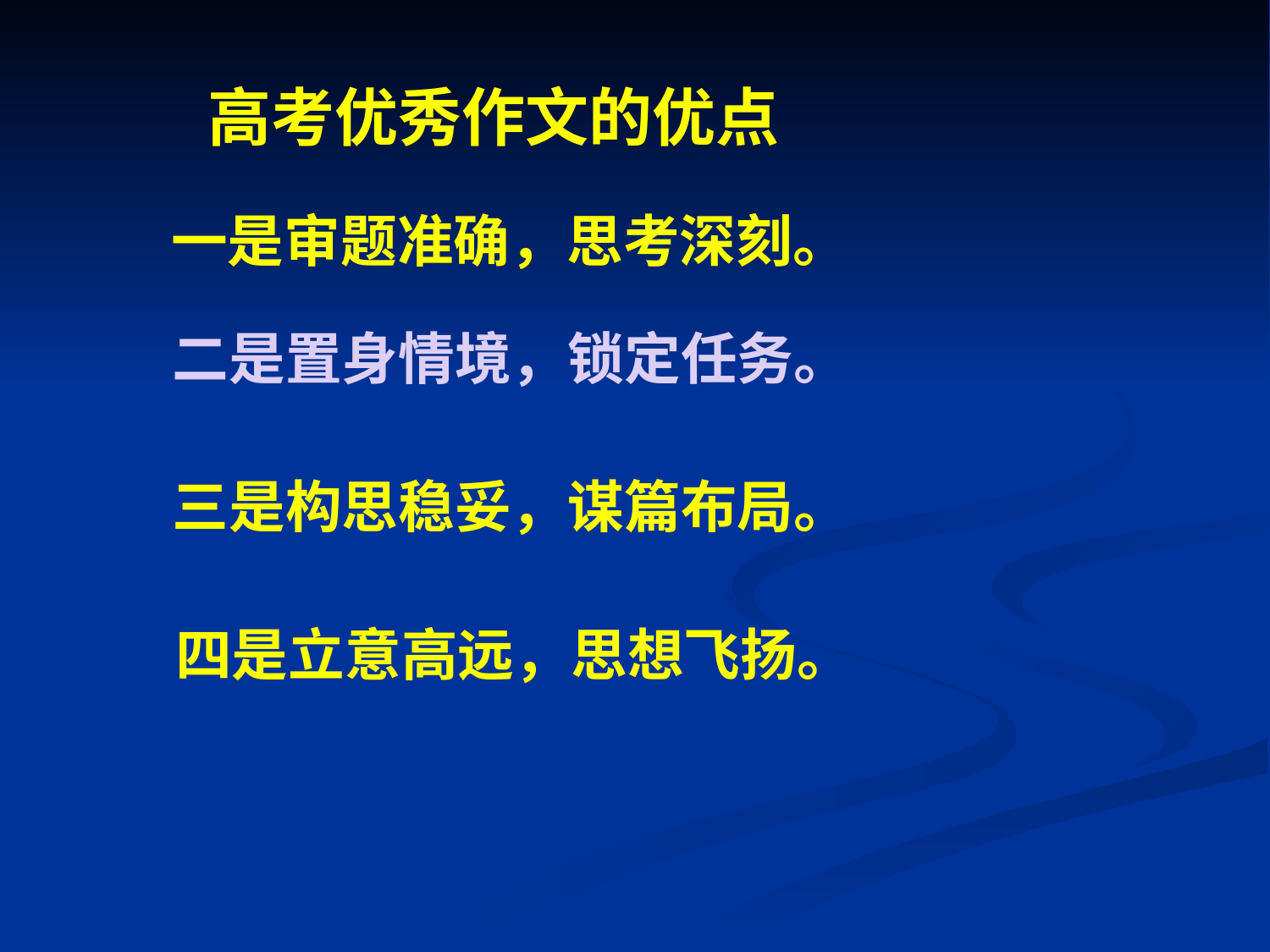

高考优秀作文的优点
一是审题准确，思考深刻。
二是置身情境，锁定任务。
三是构思稳妥，谋篇布局。
四是立意高远，思想飞扬。